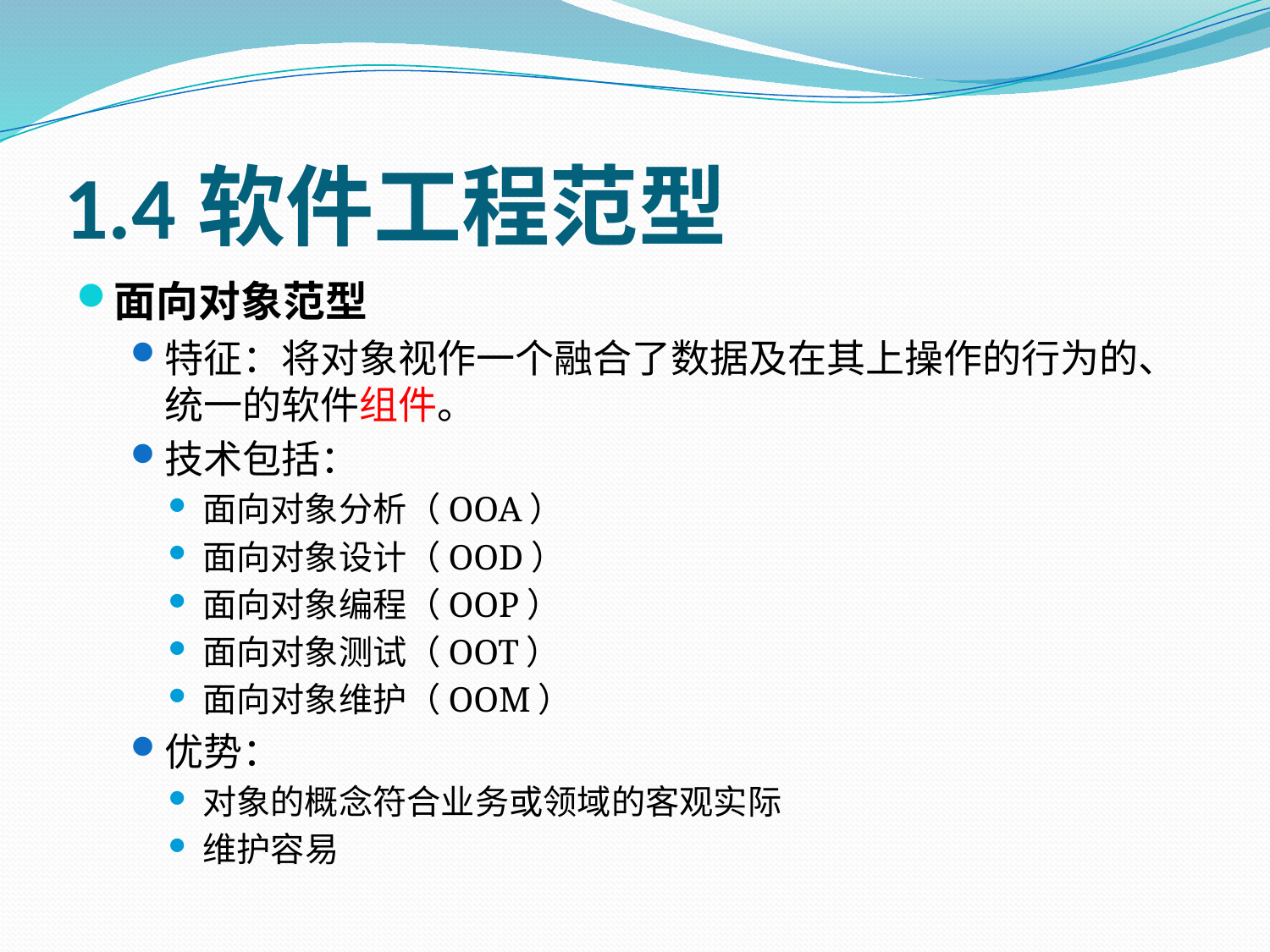

# 1.4软件工程范型
面向对象范型
特征：将对象视作一个融合了数据及在其上操作的行为的、统一的软件组件。
技术包括：
面向对象分析（OOA）
面向对象设计（OOD）
面向对象编程（OOP）
面向对象测试（OOT）
面向对象维护（OOM）
优势：
对象的概念符合业务或领域的客观实际
维护容易